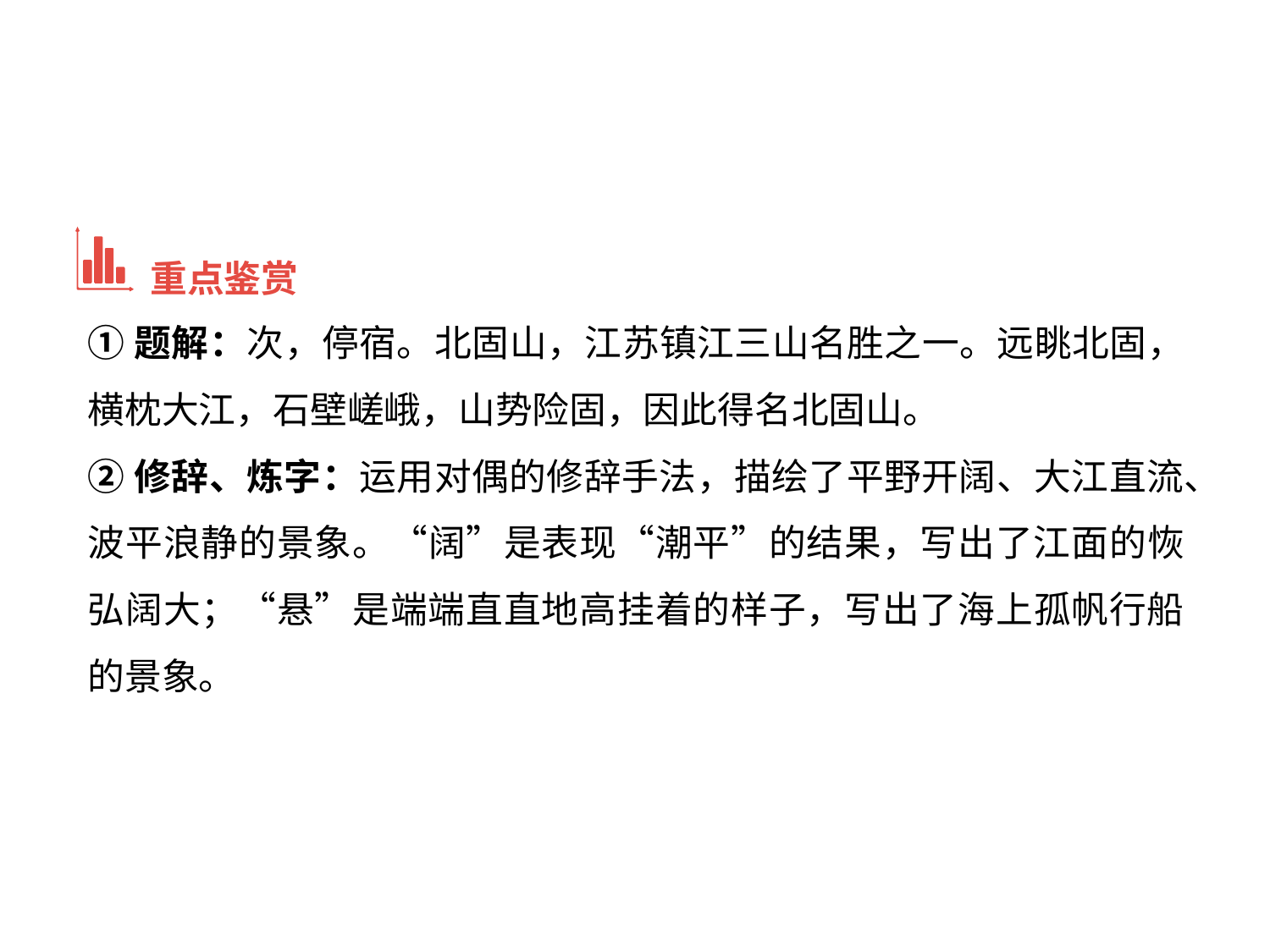

重点鉴赏
①题解：次，停宿。北固山，江苏镇江三山名胜之一。远眺北固，横枕大江，石壁嵯峨，山势险固，因此得名北固山。
②修辞、炼字：运用对偶的修辞手法，描绘了平野开阔、大江直流、波平浪静的景象。“阔”是表现“潮平”的结果，写出了江面的恢弘阔大；“悬”是端端直直地高挂着的样子，写出了海上孤帆行船的景象。